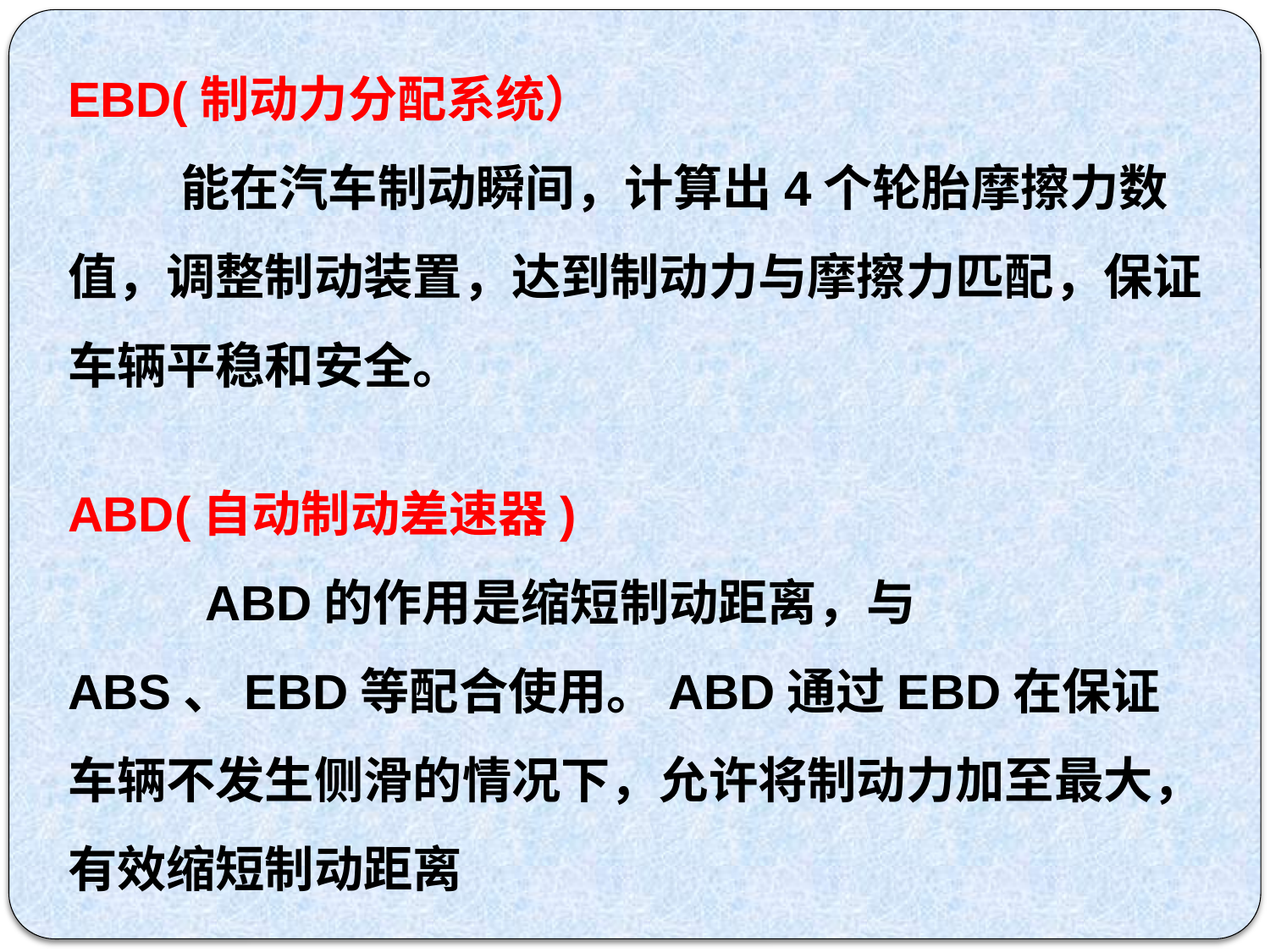

EBD(制动力分配系统）
         能在汽车制动瞬间，计算出4个轮胎摩擦力数值，调整制动装置，达到制动力与摩擦力匹配，保证车辆平稳和安全。

ABD(自动制动差速器)
          ABD的作用是缩短制动距离，与ABS、EBD等配合使用。ABD通过EBD在保证车辆不发生侧滑的情况下，允许将制动力加至最大，有效缩短制动距离